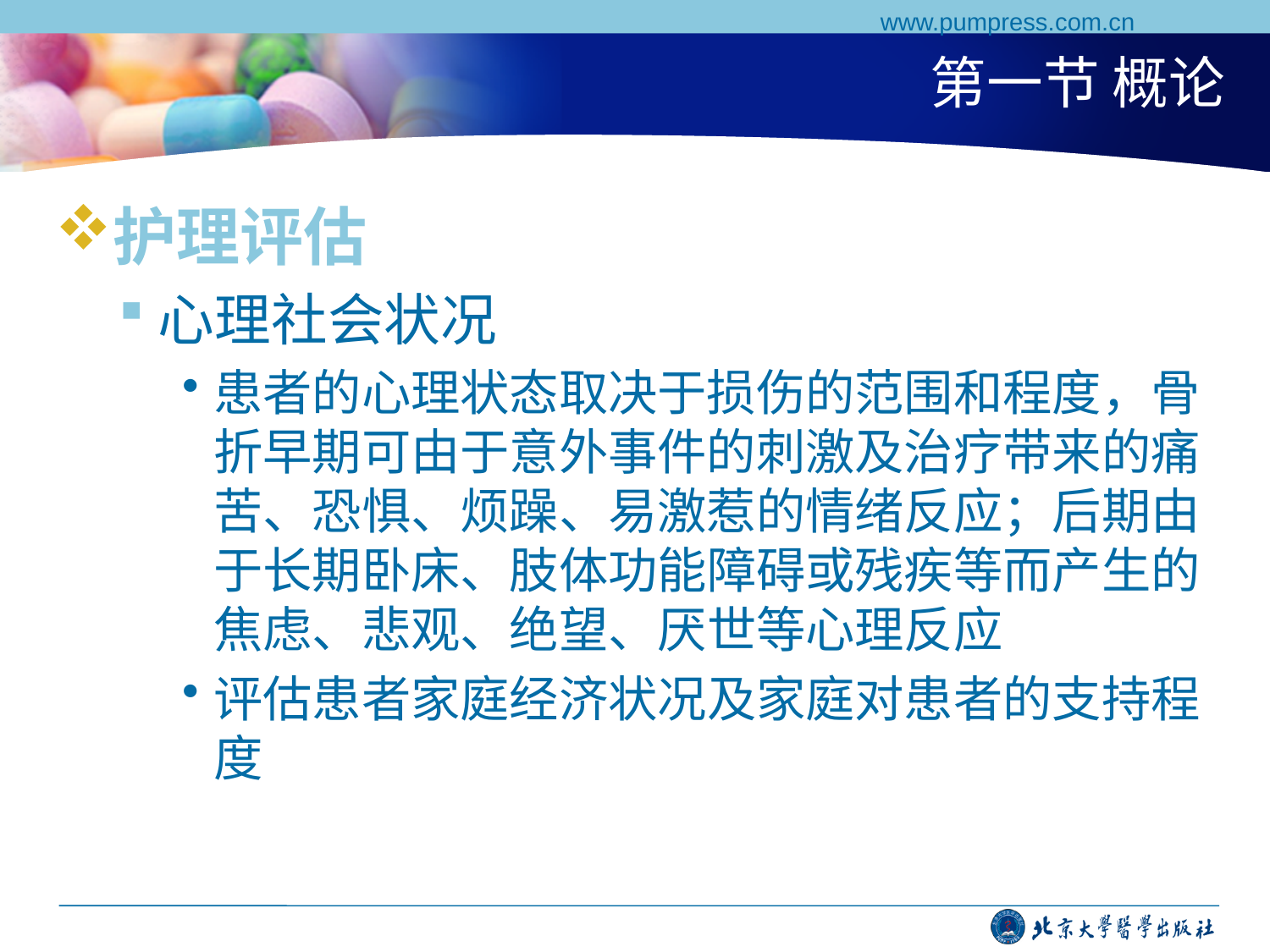

www.pumpress.com.cn
# 第一节 概论
护理评估
心理社会状况
患者的心理状态取决于损伤的范围和程度，骨折早期可由于意外事件的刺激及治疗带来的痛苦、恐惧、烦躁、易激惹的情绪反应；后期由于长期卧床、肢体功能障碍或残疾等而产生的焦虑、悲观、绝望、厌世等心理反应
评估患者家庭经济状况及家庭对患者的支持程度